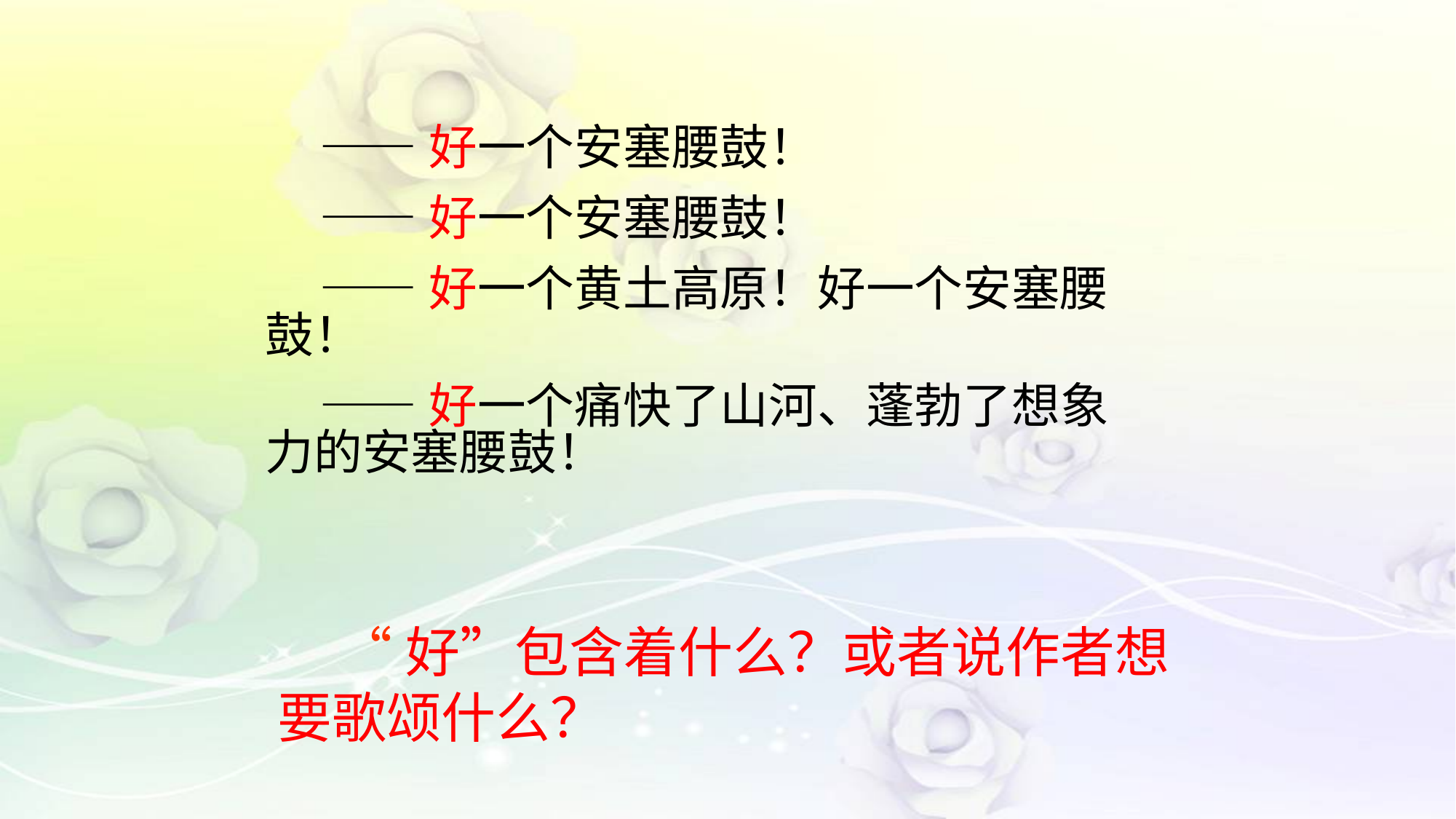

——好一个安塞腰鼓！
     ——好一个安塞腰鼓！
     ——好一个黄土高原！好一个安塞腰鼓！
     ——好一个痛快了山河、蓬勃了想象力的安塞腰鼓！
     “好”包含着什么？或者说作者想要歌颂什么？